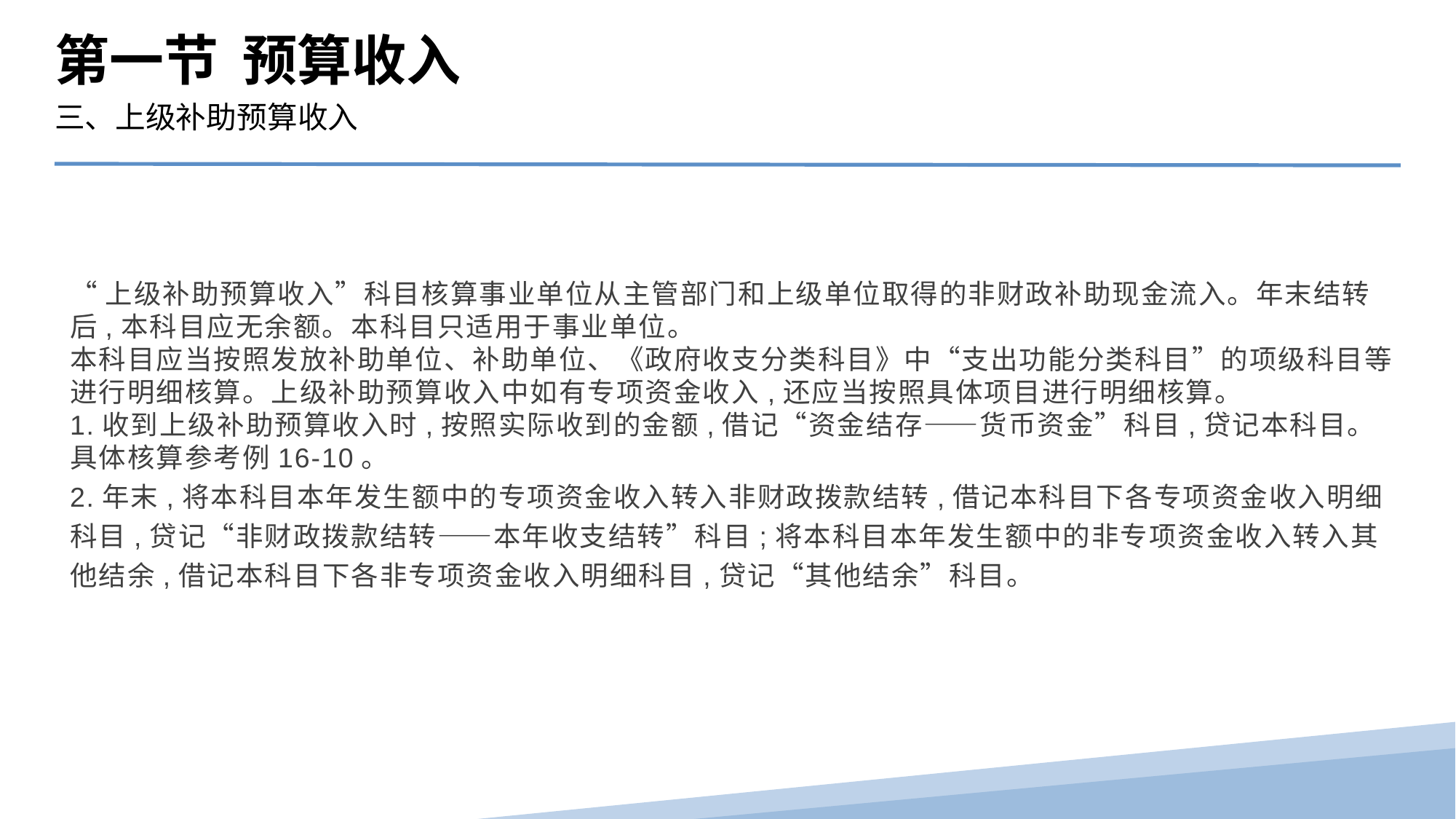

第一节  预算收入
三、上级补助预算收入
“上级补助预算收入”科目核算事业单位从主管部门和上级单位取得的非财政补助现金流入。年末结转后,本科目应无余额。本科目只适用于事业单位。
本科目应当按照发放补助单位、补助单位、《政府收支分类科目》中“支出功能分类科目”的项级科目等进行明细核算。上级补助预算收入中如有专项资金收入,还应当按照具体项目进行明细核算。
1.收到上级补助预算收入时,按照实际收到的金额,借记“资金结存——货币资金”科目,贷记本科目。具体核算参考例16-10。
2.年末,将本科目本年发生额中的专项资金收入转入非财政拨款结转,借记本科目下各专项资金收入明细科目,贷记“非财政拨款结转——本年收支结转”科目;将本科目本年发生额中的非专项资金收入转入其他结余,借记本科目下各非专项资金收入明细科目,贷记“其他结余”科目。